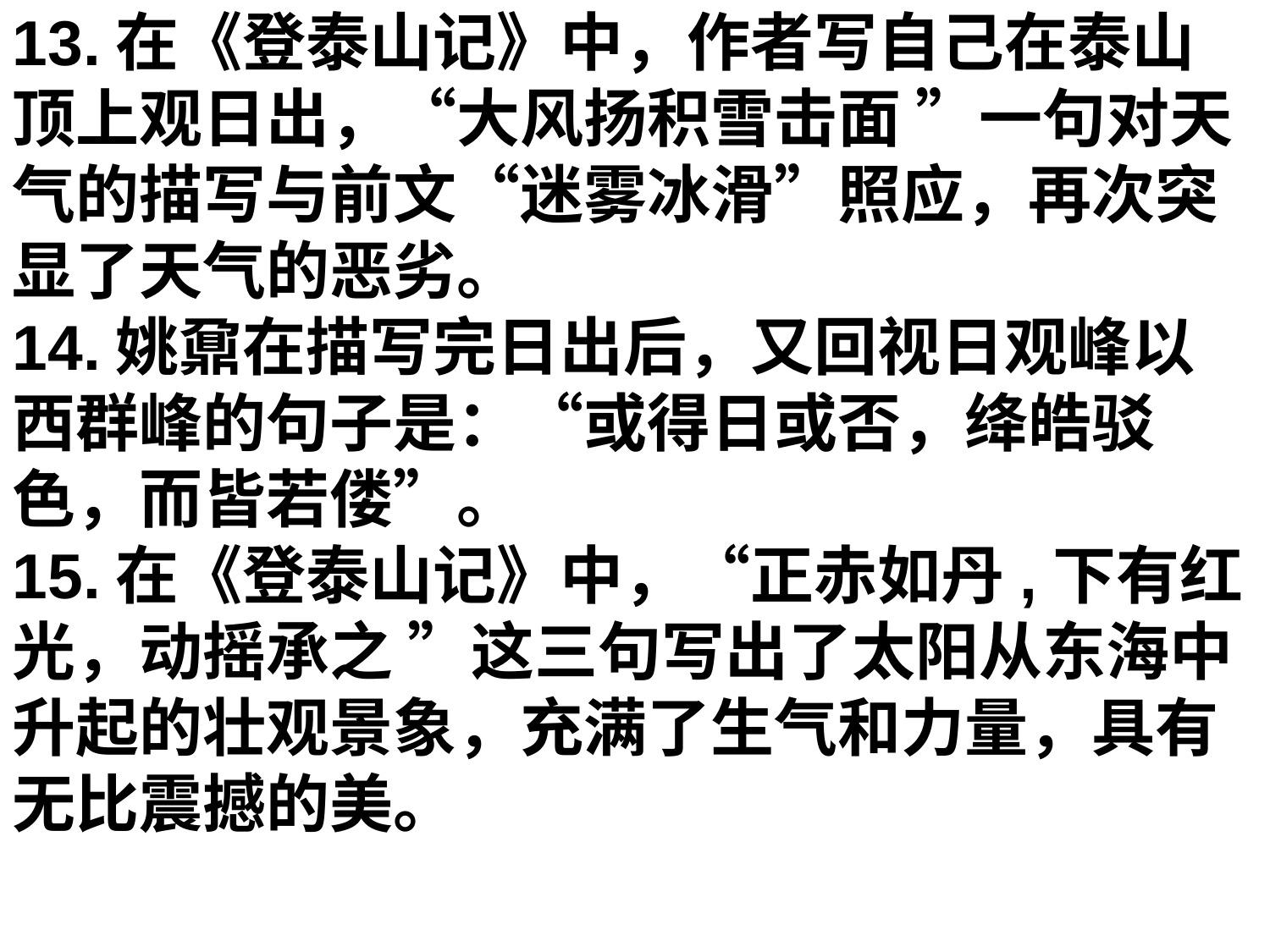

13.在《登泰山记》中，作者写自己在泰山顶上观日出，“大风扬积雪击面 ”一句对天气的描写与前文“迷雾冰滑”照应，再次突显了天气的恶劣。
14.姚鼐在描写完日出后，又回视日观峰以西群峰的句子是：“或得日或否，绛皓驳色，而皆若偻”。
15.在《登泰山记》中，“正赤如丹,下有红光，动摇承之 ”这三句写出了太阳从东海中升起的壮观景象，充满了生气和力量，具有无比震撼的美。